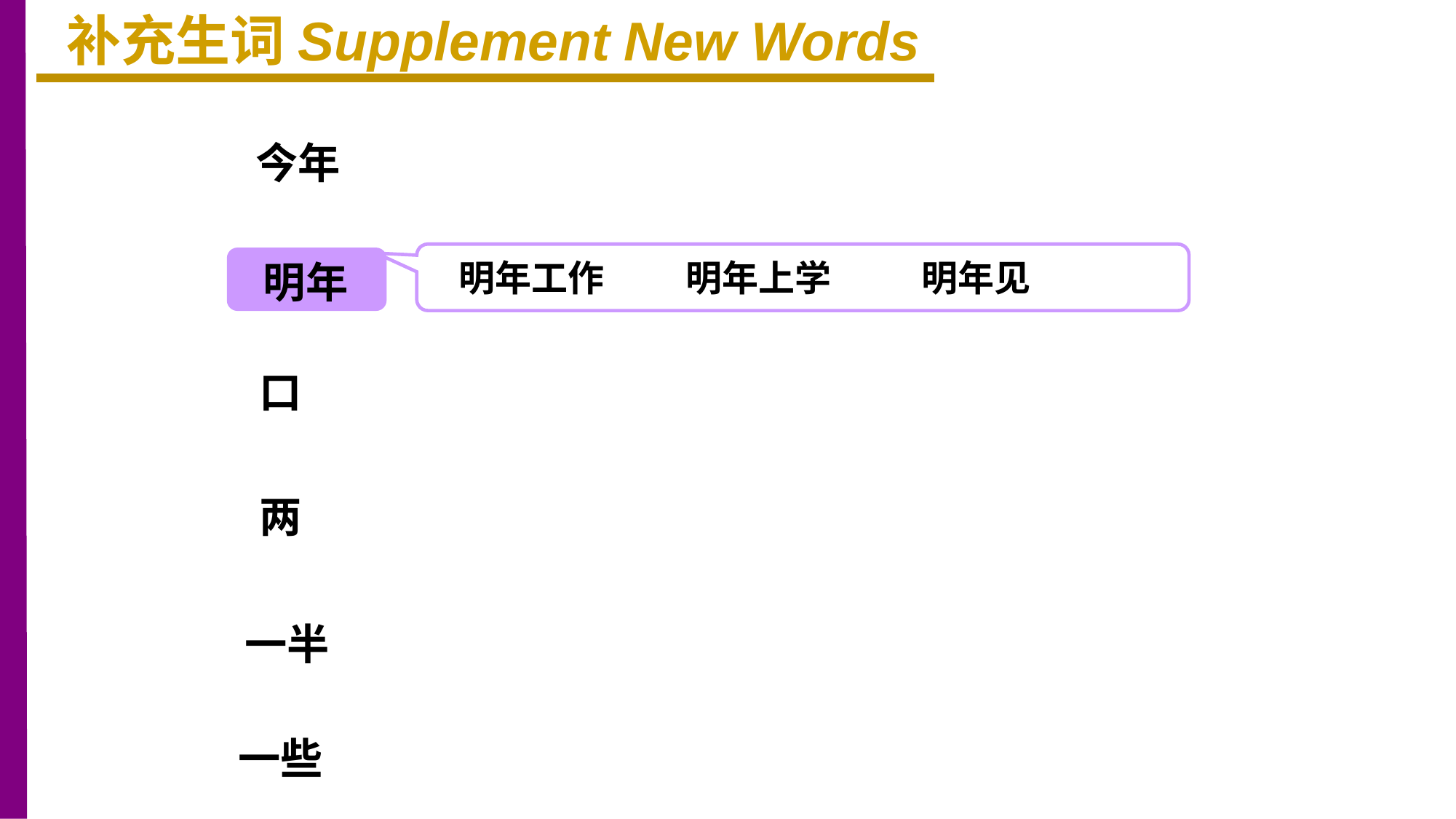

补充生词Supplement New Words
今年

明年
明年工作          明年上学           明年见
口
两
一半
一些